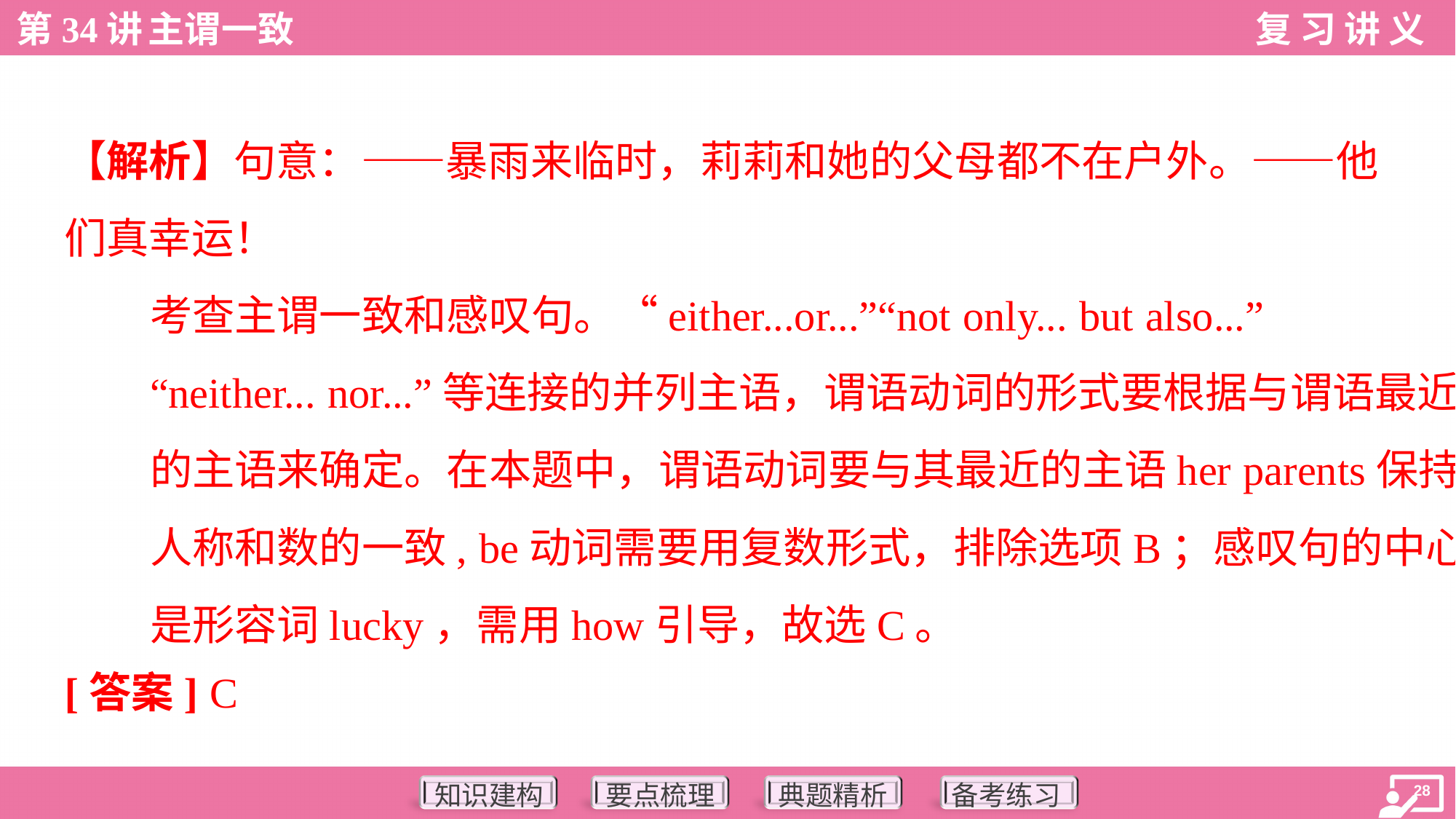

【解析】句意：——暴雨来临时，莉莉和她的父母都不在户外。——他
们真幸运！
考查主谓一致和感叹句。“either...or...”“not only... but also...”
“neither... nor...”等连接的并列主语，谓语动词的形式要根据与谓语最近
的主语来确定。在本题中，谓语动词要与其最近的主语her parents保持
人称和数的一致, be动词需要用复数形式，排除选项B；感叹句的中心词
是形容词lucky，需用how引导，故选C。
[答案] C